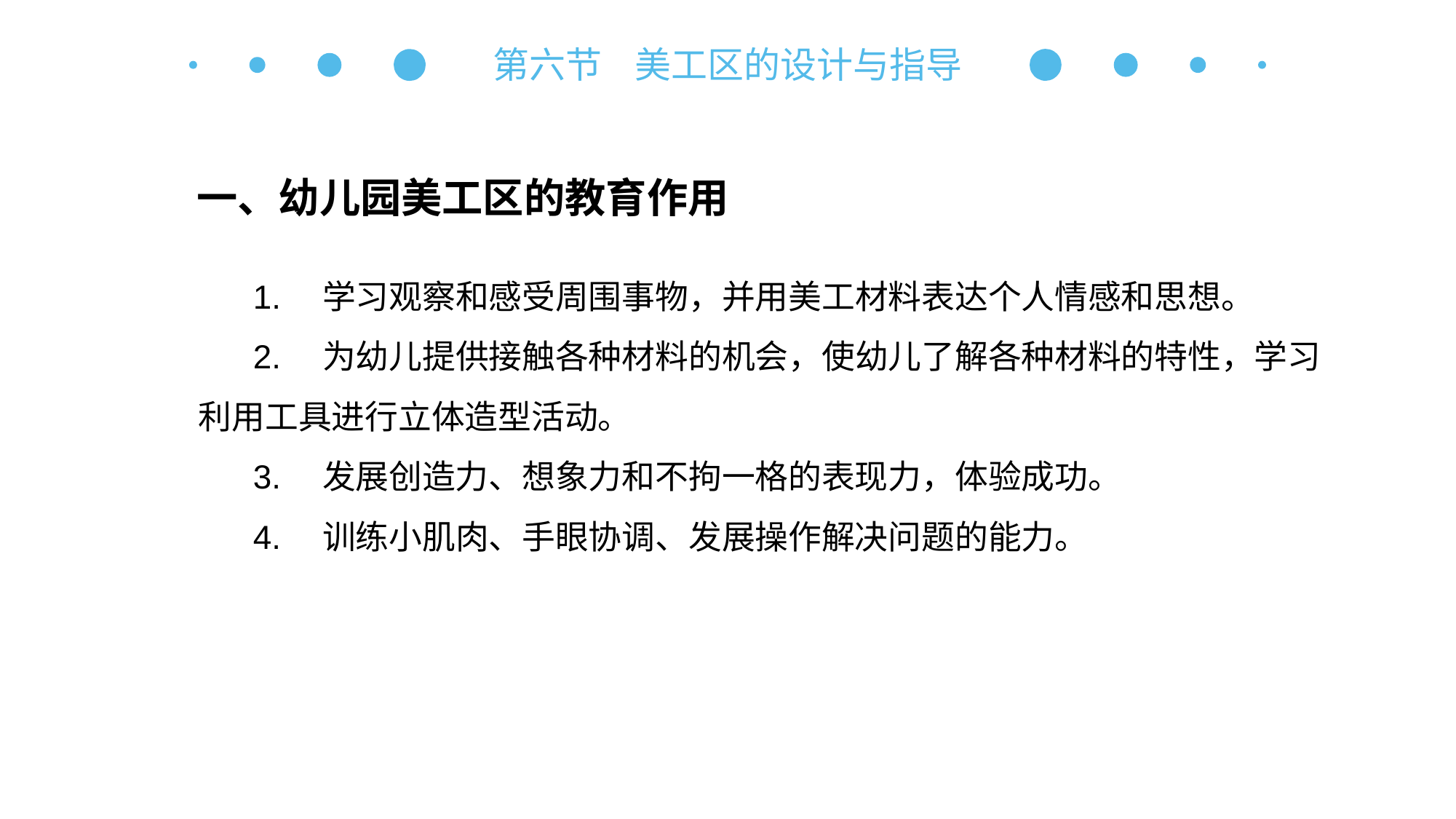

第六节    美工区的设计与指导

一、幼儿园美工区的教育作用
1.　学习观察和感受周围事物，并用美工材料表达个人情感和思想。
2.　为幼儿提供接触各种材料的机会，使幼儿了解各种材料的特性，学习利用工具进行立体造型活动。
3.　发展创造力、想象力和不拘一格的表现力，体验成功。
4.　训练小肌肉、手眼协调、发展操作解决问题的能力。